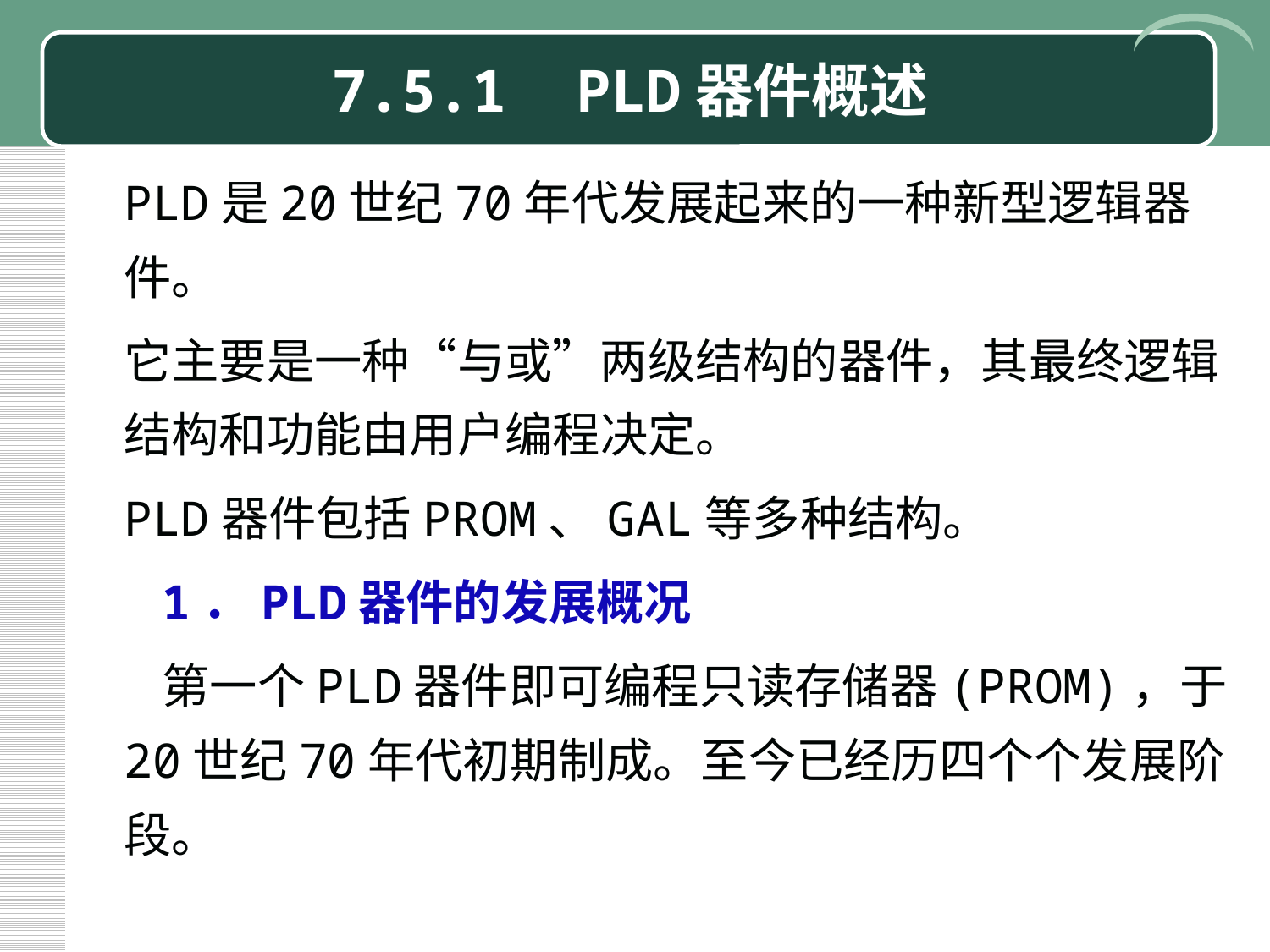

# 7.5.1  PLD器件概述
PLD是20世纪70年代发展起来的一种新型逻辑器件。
它主要是一种“与或”两级结构的器件，其最终逻辑结构和功能由用户编程决定。
PLD器件包括PROM、GAL等多种结构。
1．PLD器件的发展概况
第一个PLD器件即可编程只读存储器(PROM)，于20世纪70年代初期制成。至今已经历四个个发展阶段。